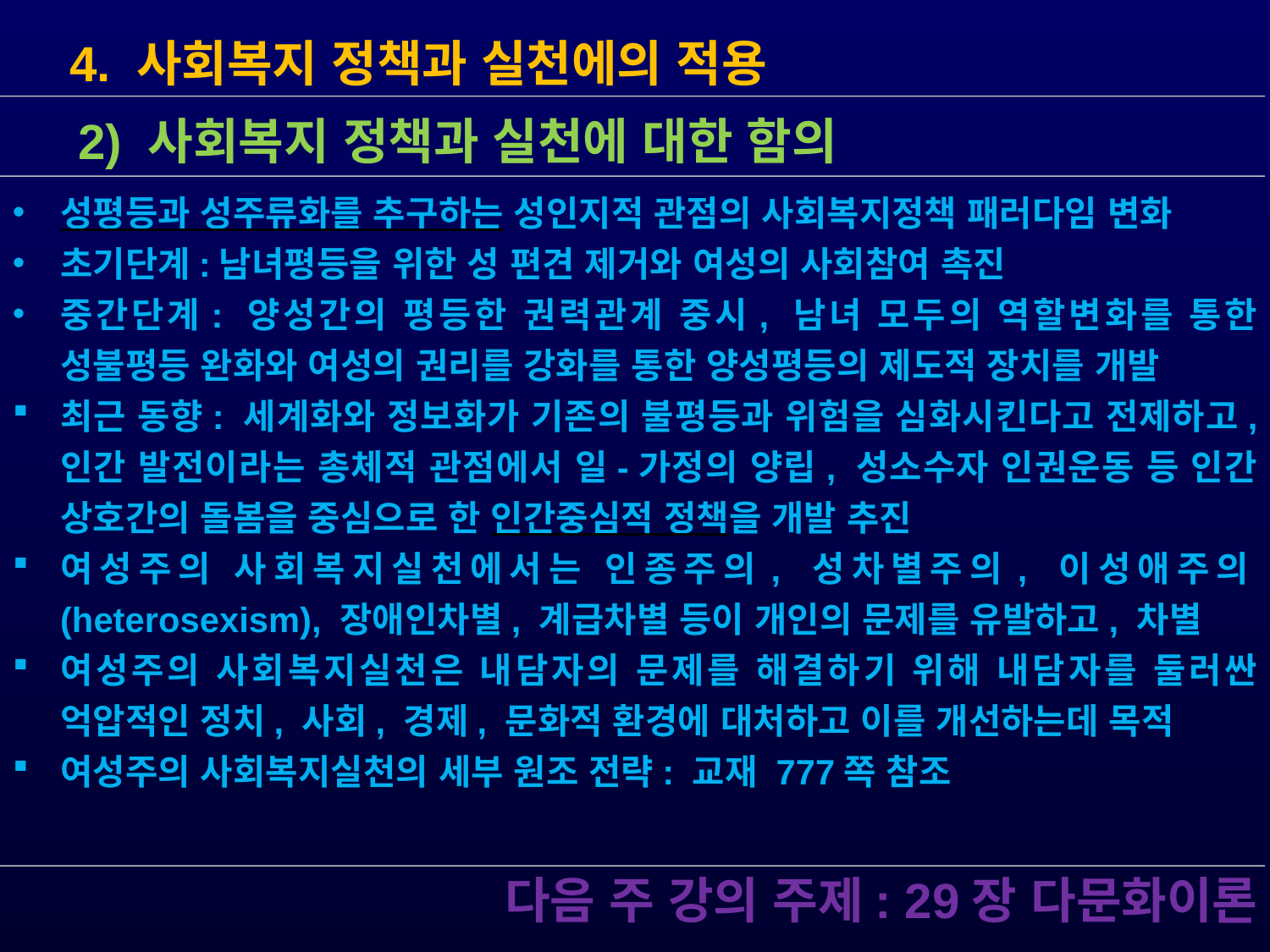

4. 사회복지 정책과 실천에의 적용

성평등과 성주류화를 추구하는 성인지적 관점의 사회복지정책 패러다임 변화
초기단계:남녀평등을 위한 성 편견 제거와 여성의 사회참여 촉진
중간단계: 양성간의 평등한 권력관계 중시, 남녀 모두의 역할변화를 통한 성불평등 완화와 여성의 권리를 강화를 통한 양성평등의 제도적 장치를 개발
최근 동향: 세계화와 정보화가 기존의 불평등과 위험을 심화시킨다고 전제하고, 인간 발전이라는 총체적 관점에서 일-가정의 양립, 성소수자 인권운동 등 인간 상호간의 돌봄을 중심으로 한 인간중심적 정책을 개발 추진
여성주의 사회복지실천에서는 인종주의, 성차별주의, 이성애주의(heterosexism), 장애인차별, 계급차별 등이 개인의 문제를 유발하고, 차별
여성주의 사회복지실천은 내담자의 문제를 해결하기 위해 내담자를 둘러싼 억압적인 정치, 사회, 경제, 문화적 환경에 대처하고 이를 개선하는데 목적
여성주의 사회복지실천의 세부 원조 전략: 교재 777쪽 참조
  2) 사회복지 정책과 실천에 대한 함의

 다음 주 강의 주제: 29장 다문화이론